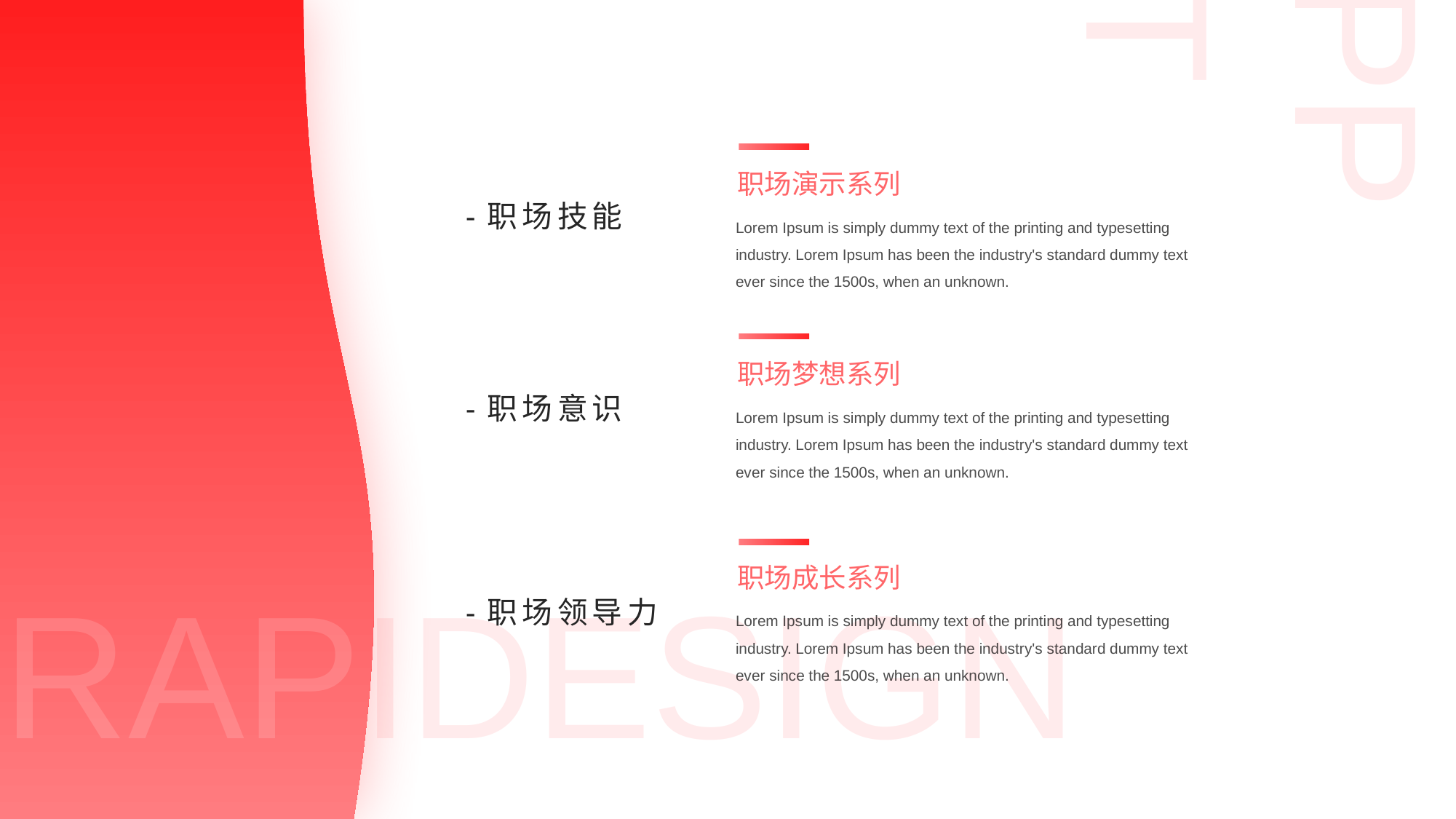

PPT

01
职场演示系列
-职场技能
Lorem Ipsum is simply dummy text of the printing and typesetting industry. Lorem Ipsum has been the industry's standard dummy text ever since the 1500s, when an unknown.

02
职场梦想系列
-职场意识
Lorem Ipsum is simply dummy text of the printing and typesetting industry. Lorem Ipsum has been the industry's standard dummy text ever since the 1500s, when an unknown.

03
职场成长系列
-职场领导力
Lorem Ipsum is simply dummy text of the printing and typesetting industry. Lorem Ipsum has been the industry's standard dummy text ever since the 1500s, when an unknown.
RAPIDESIGN